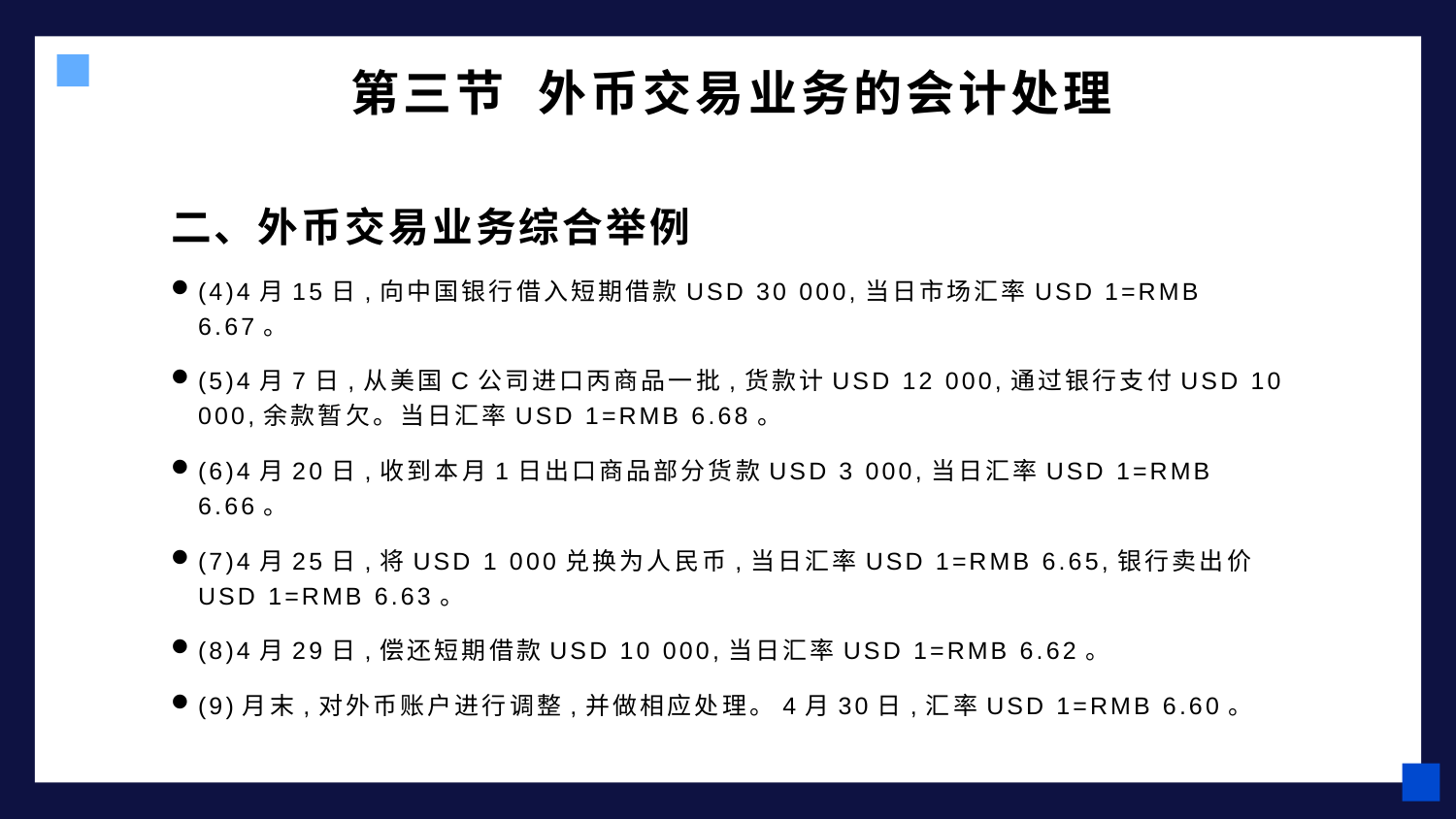

# 第三节  外币交易业务的会计处理
二、外币交易业务综合举例
(4)4月15日,向中国银行借入短期借款USD 30 000,当日市场汇率USD 1=RMB 6.67。
(5)4月7日,从美国C公司进口丙商品一批,货款计USD 12 000,通过银行支付USD 10 000,余款暂欠。当日汇率USD 1=RMB 6.68。
(6)4月20日,收到本月1日出口商品部分货款USD 3 000,当日汇率USD 1=RMB 6.66。
(7)4月25日,将USD 1 000兑换为人民币,当日汇率USD 1=RMB 6.65,银行卖出价USD 1=RMB 6.63。
(8)4月29日,偿还短期借款USD 10 000,当日汇率USD 1=RMB 6.62。
(9)月末,对外币账户进行调整,并做相应处理。4月30日,汇率USD 1=RMB 6.60。